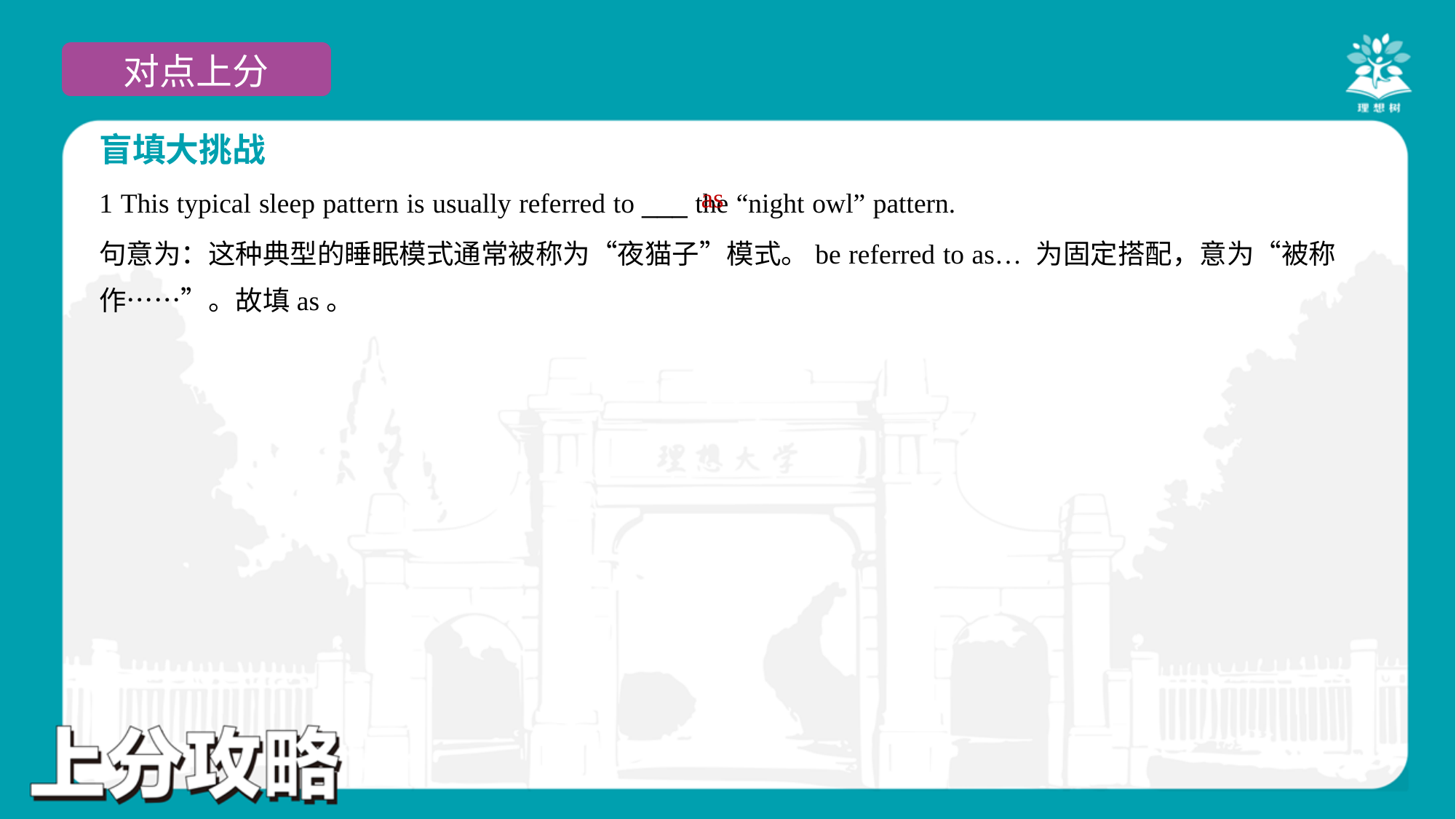

盲填大挑战
as
1 This typical sleep pattern is usually referred to ___ the “night owl” pattern.
句意为：这种典型的睡眠模式通常被称为“夜猫子”模式。be referred to as… 为固定搭配，意为“被称
作……”。故填as。